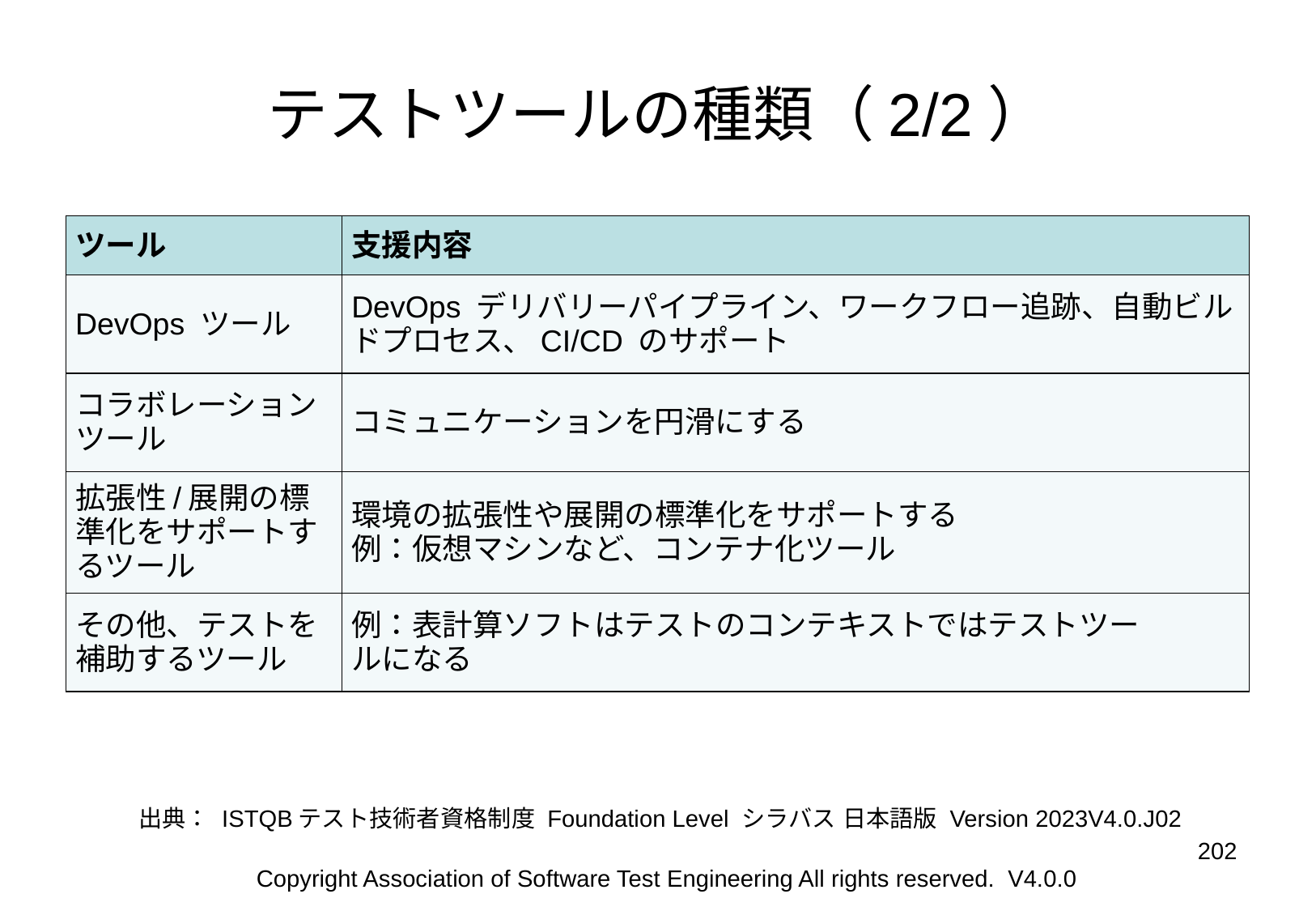

# テストツールの種類（2/2）
| ツール | 支援内容 |
| --- | --- |
| DevOps ツール | DevOps デリバリーパイプライン、ワークフロー追跡、自動ビルドプロセス、CI/CD のサポート |
| コラボレーションツール | コミュニケーションを円滑にする |
| 拡張性/展開の標準化をサポートするツール | 環境の拡張性や展開の標準化をサポートする 例：仮想マシンなど、コンテナ化ツール |
| その他、テストを補助するツール | 例：表計算ソフトはテストのコンテキストではテストツー ルになる |
出典： ISTQBテスト技術者資格制度 Foundation Level シラバス 日本語版 Version 2023V4.0.J02
202
Copyright Association of Software Test Engineering All rights reserved.  V4.0.0